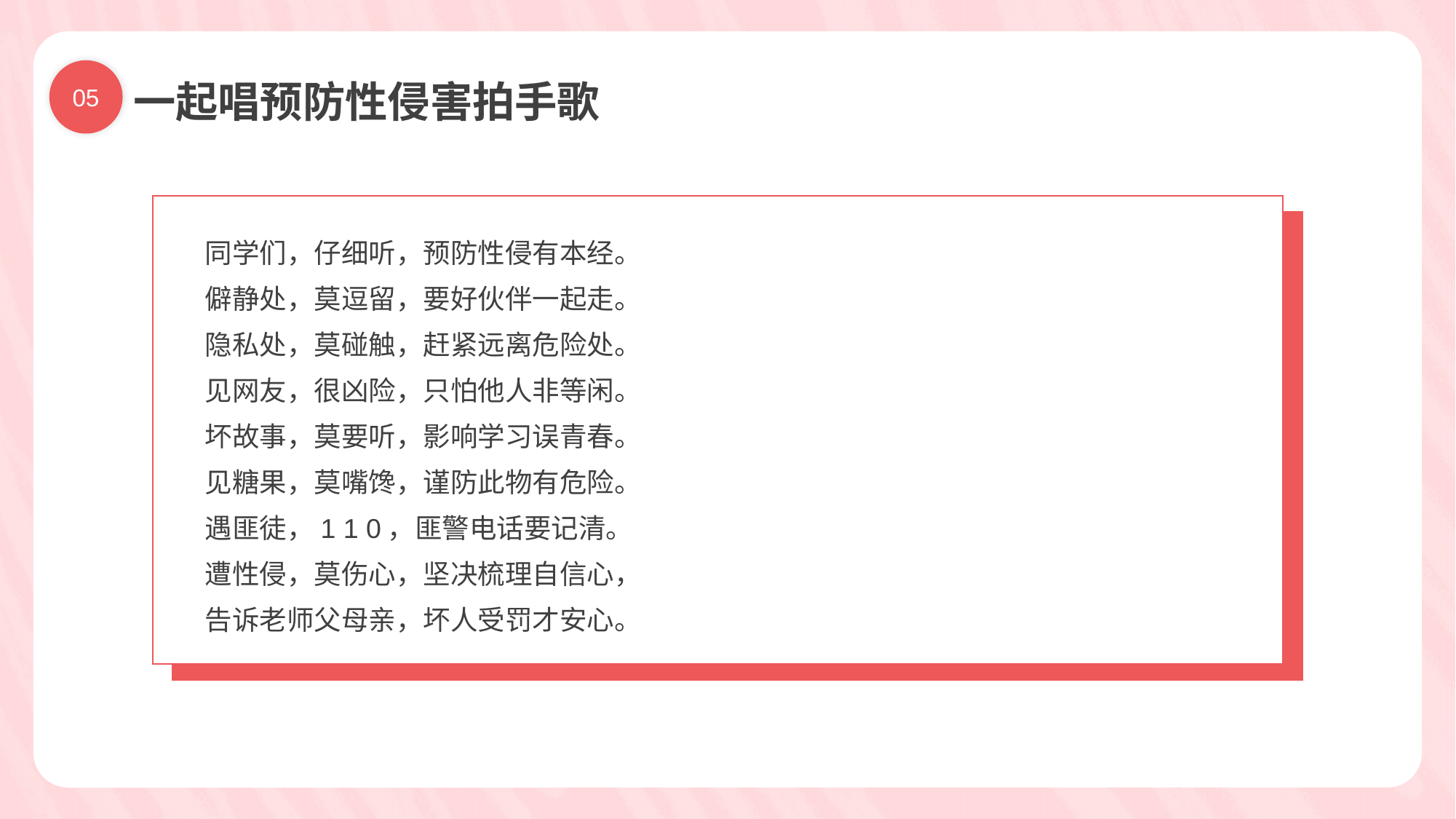

05
一起唱预防性侵害拍手歌

同学们，仔细听，预防性侵有本经。
僻静处，莫逗留，要好伙伴一起走。
隐私处，莫碰触，赶紧远离危险处。
见网友，很凶险，只怕他人非等闲。
坏故事，莫要听，影响学习误青春。
见糖果，莫嘴馋，谨防此物有危险。
遇匪徒，1 1 0，匪警电话要记清。
遭性侵，莫伤心，坚决梳理自信心，
告诉老师父母亲，坏人受罚才安心。